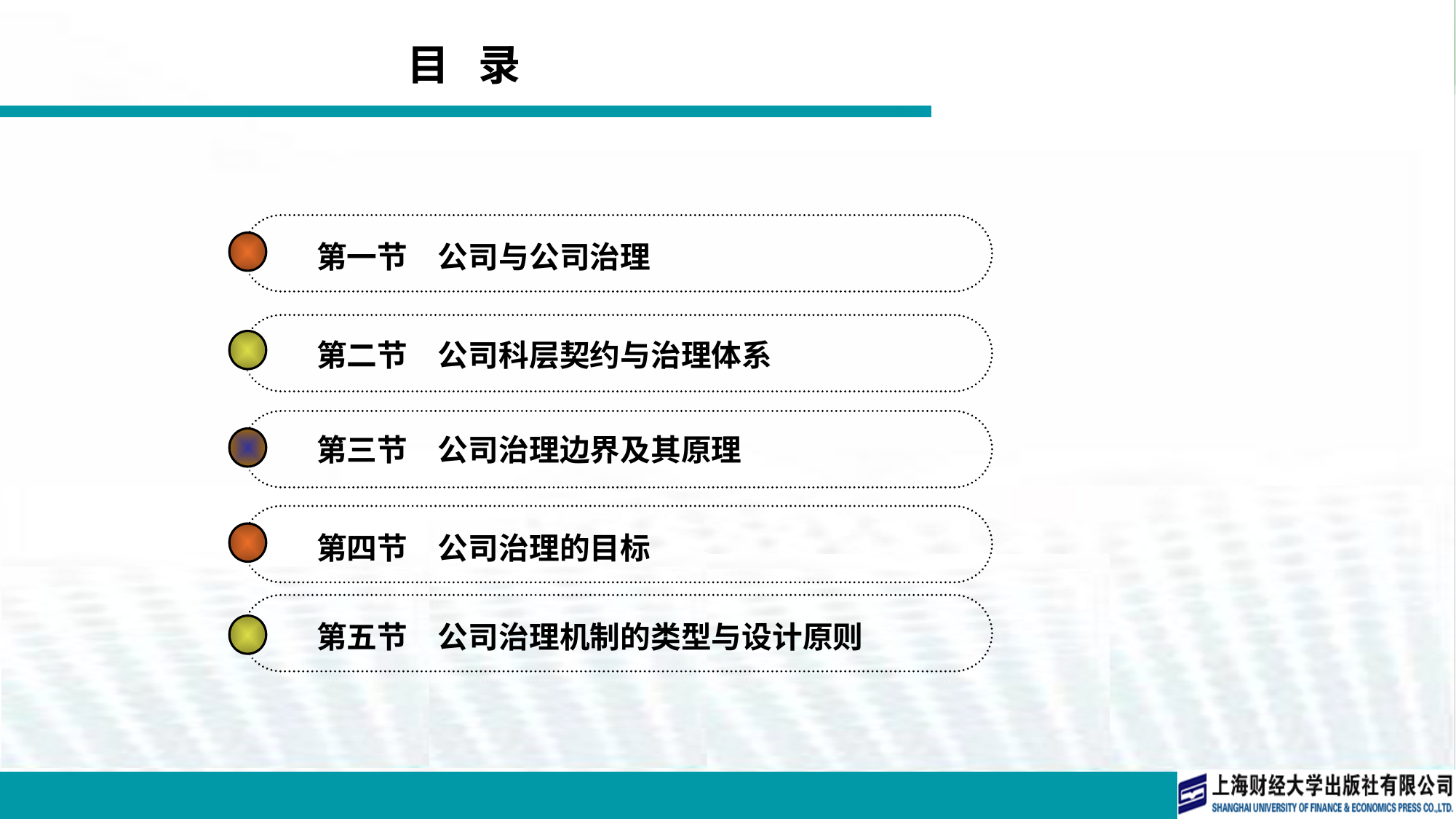

目   录

第一节　公司与公司治理

第二节　公司科层契约与治理体系

第三节　公司治理边界及其原理

第四节　公司治理的目标

第五节　公司治理机制的类型与设计原则